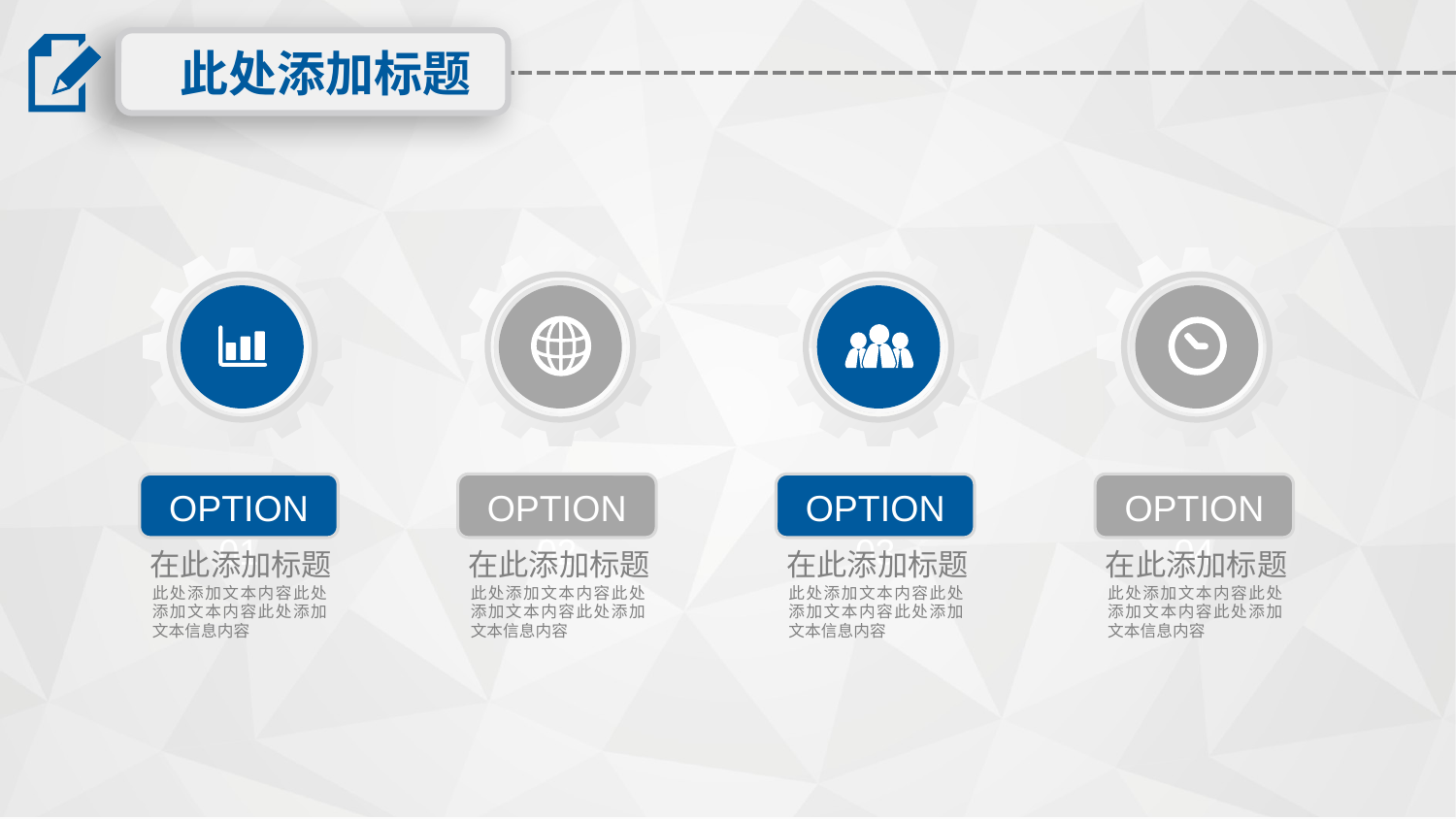

此处添加标题

OPTION 01
在此添加标题
此处添加文本内容此处添加文本内容此处添加文本信息内容

OPTION 02
在此添加标题
此处添加文本内容此处添加文本内容此处添加文本信息内容

OPTION 03
在此添加标题
此处添加文本内容此处添加文本内容此处添加文本信息内容

OPTION 04
在此添加标题
此处添加文本内容此处添加文本内容此处添加文本信息内容